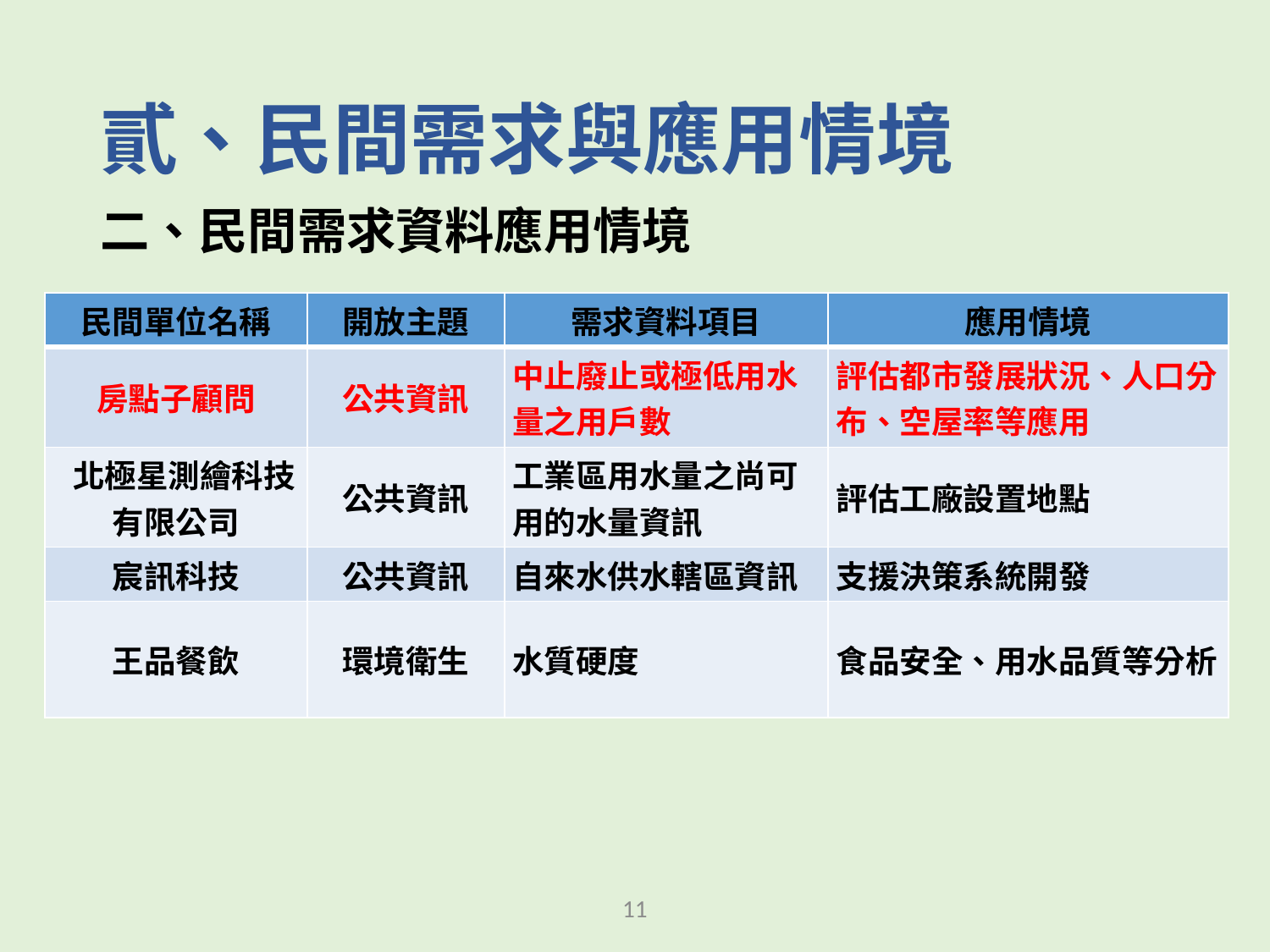

# 貳、民間需求與應用情境
二、民間需求資料應用情境
| 民間單位名稱 | 開放主題 | 需求資料項目 | 應用情境 |
| --- | --- | --- | --- |
| 房點子顧問 | 公共資訊 | 中止廢止或極低用水量之用戶數 | 評估都市發展狀況、人口分布、空屋率等應用 |
| 北極星測繪科技有限公司 | 公共資訊 | 工業區用水量之尚可用的水量資訊 | 評估工廠設置地點 |
| 宸訊科技 | 公共資訊 | 自來水供水轄區資訊 | 支援決策系統開發 |
| 王品餐飲 | 環境衛生 | 水質硬度 | 食品安全、用水品質等分析 |
11